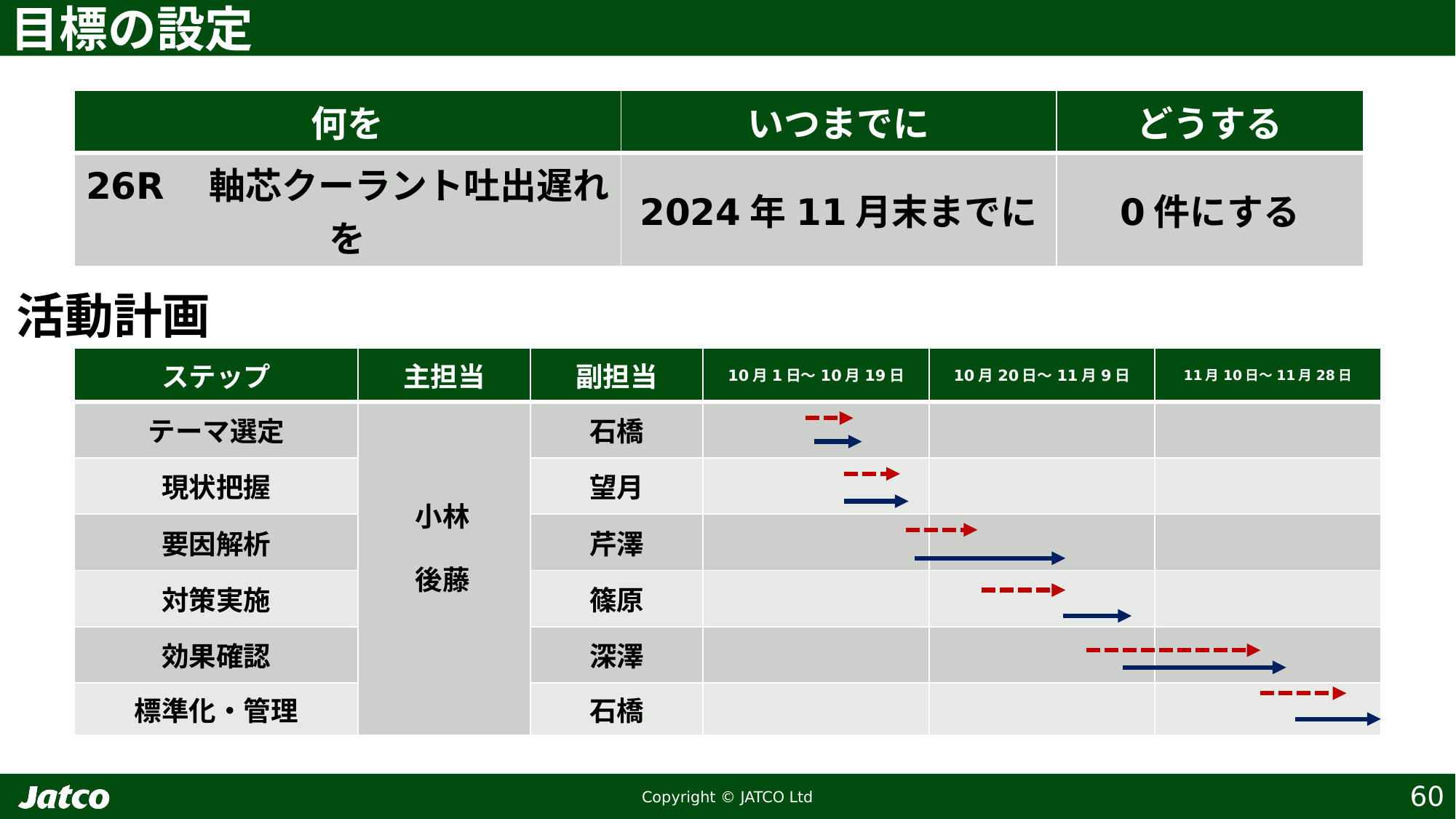

目標の設定
| 何を | いつまでに | どうする |
| --- | --- | --- |
| 26R　軸芯クーラント吐出遅れを | 2024年11月末までに | 0件にする |
活動計画
| ステップ | 主担当 | 副担当 | 10月1日～10月19日 | 10月20日～11月9日 | 11月10日～11月28日 |
| --- | --- | --- | --- | --- | --- |
| テーマ選定 |  | 石橋 |  |  |  |
| 現状把握 |  | 望月 |  |  |  |
| 要因解析 |  | 芹澤 |  |  |  |
| 対策実施 |  | 篠原 |  |  |  |
| 効果確認 |  | 深澤 |  |  |  |
| 標準化・管理 |  | 石橋 |  |  |  |
小林
後藤
60